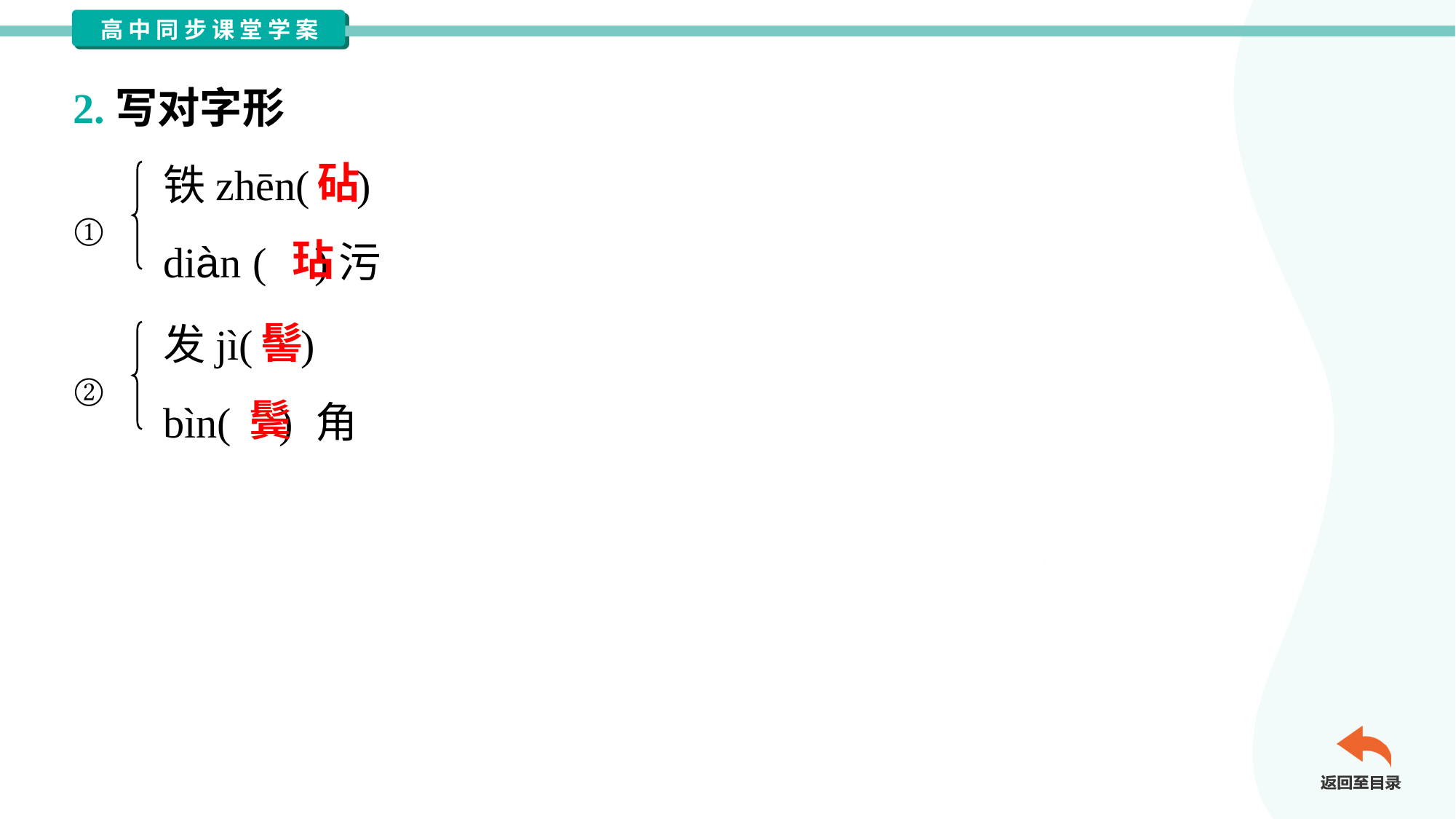

2.写对字形
铁zhēn(    )
diàn (    )污
砧

①

玷
发jì(    )
bìn(    ) 角
髻

②

鬓